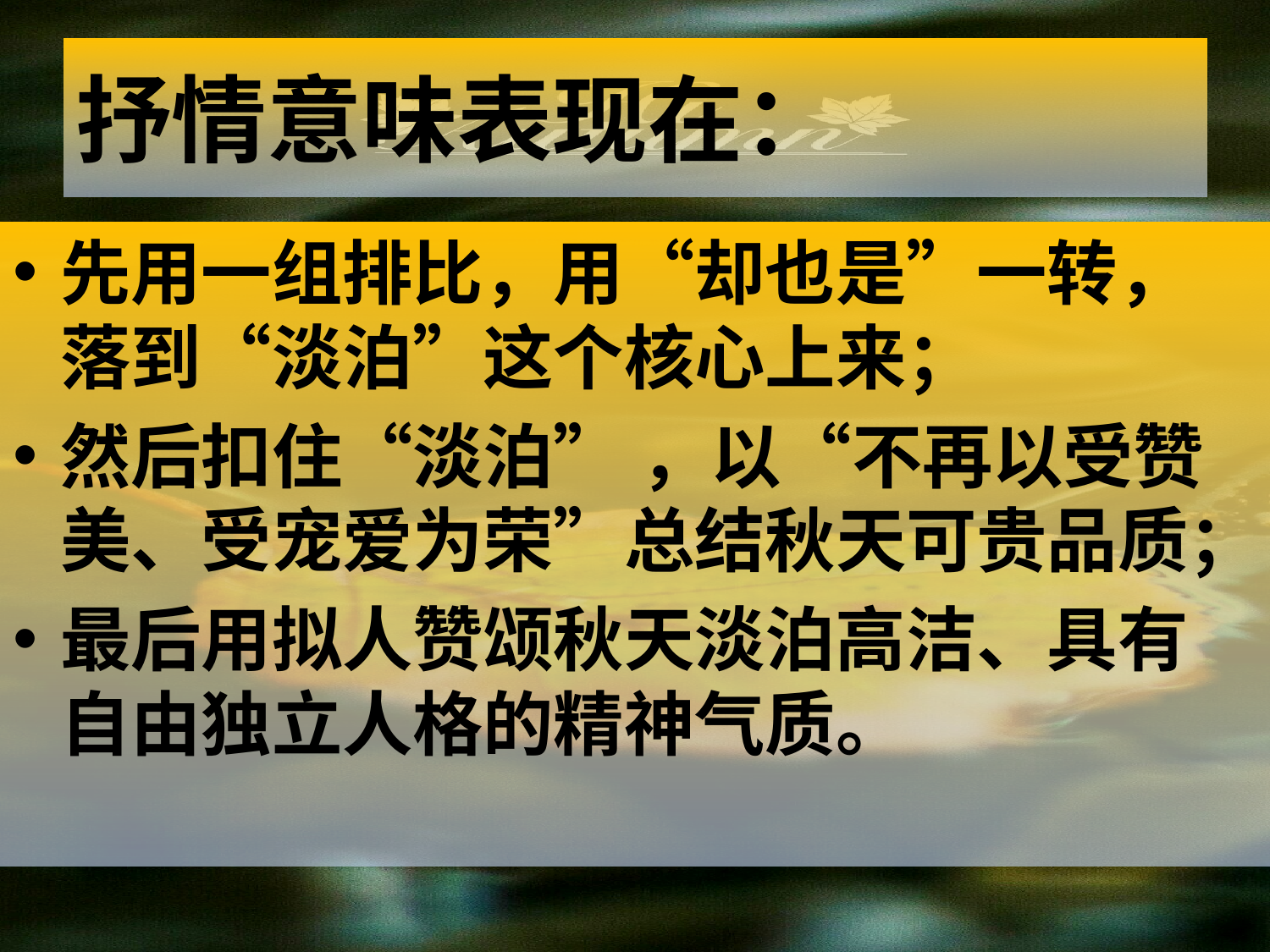

# 抒情意味表现在：
先用一组排比，用“却也是”一转，落到“淡泊”这个核心上来；
然后扣住“淡泊” ，以“不再以受赞美、受宠爱为荣”总结秋天可贵品质；
最后用拟人赞颂秋天淡泊高洁、具有自由独立人格的精神气质。